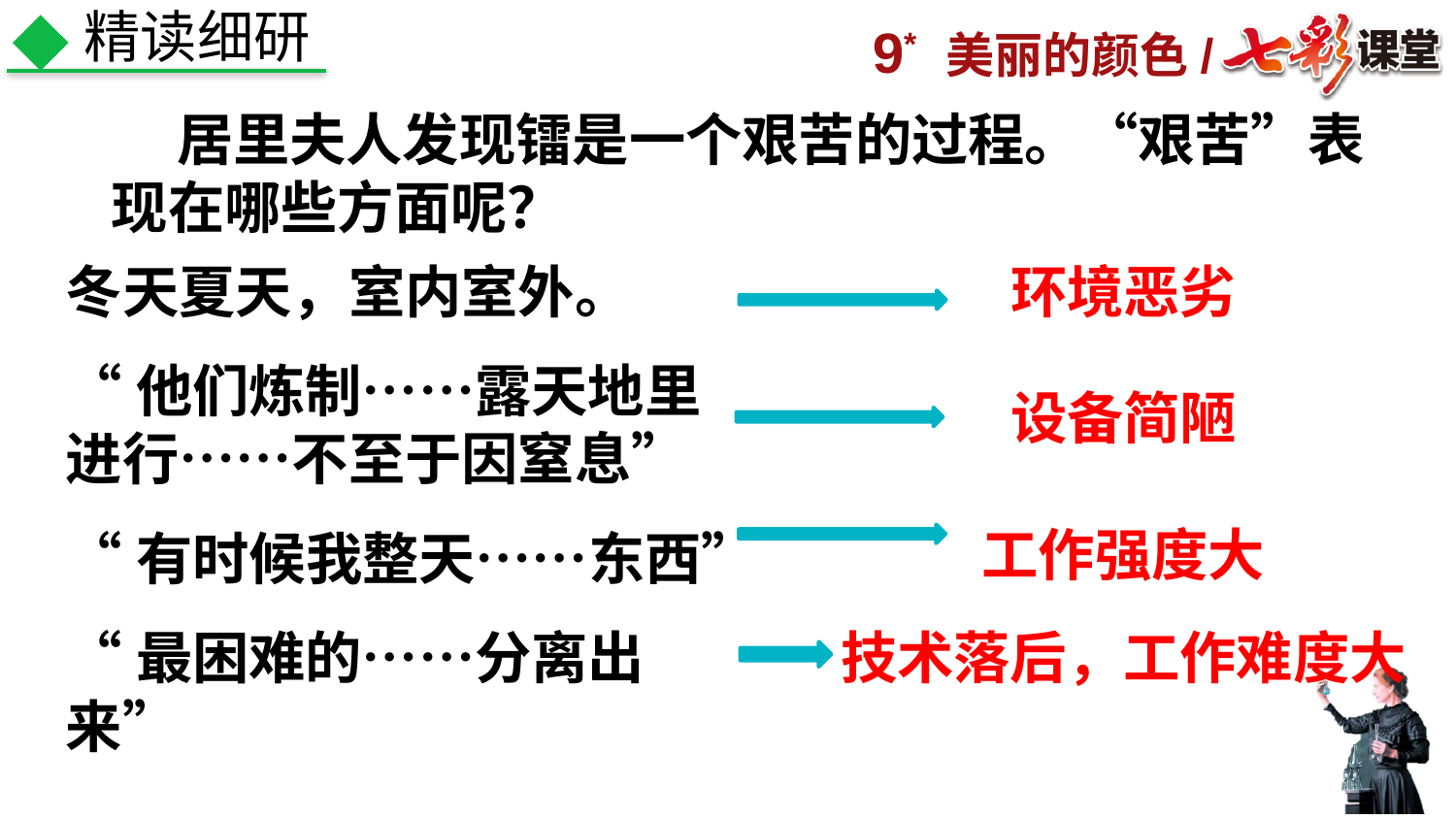

精读细研

    居里夫人发现镭是一个艰苦的过程。“艰苦”表现在哪些方面呢？
冬天夏天，室内室外。
环境恶劣

“他们炼制……露天地里进行……不至于因窒息”
设备简陋

工作强度大
“有时候我整天……东西”

“最困难的……分离出来”
技术落后，工作难度大